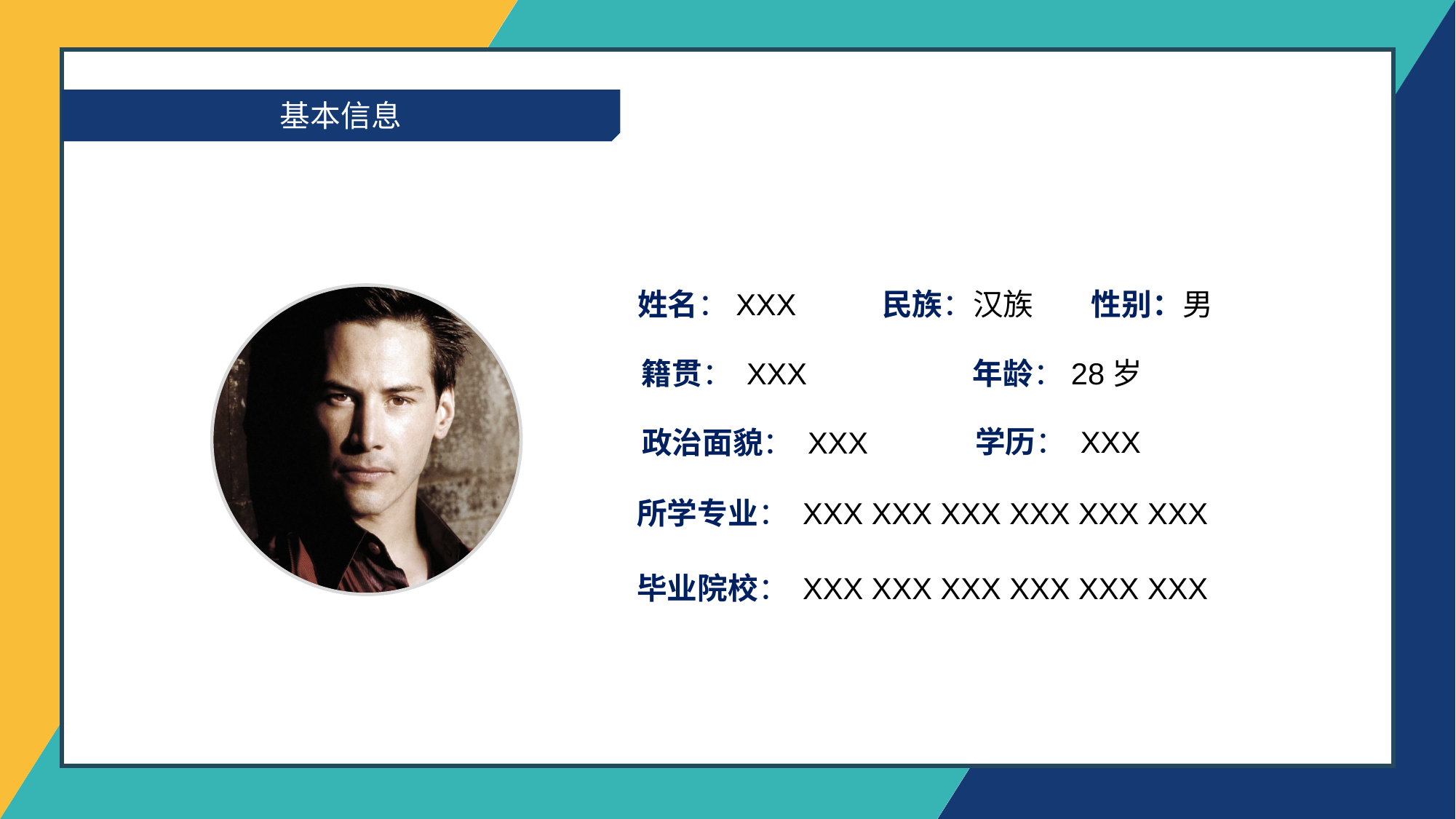

基本信息

姓名：XXX
民族：汉族
性别：男
籍贯： XXX
年龄：28岁
学历： XXX
政治面貌： XXX
所学专业： XXX XXX XXX XXX XXX XXX
毕业院校： XXX XXX XXX XXX XXX XXX